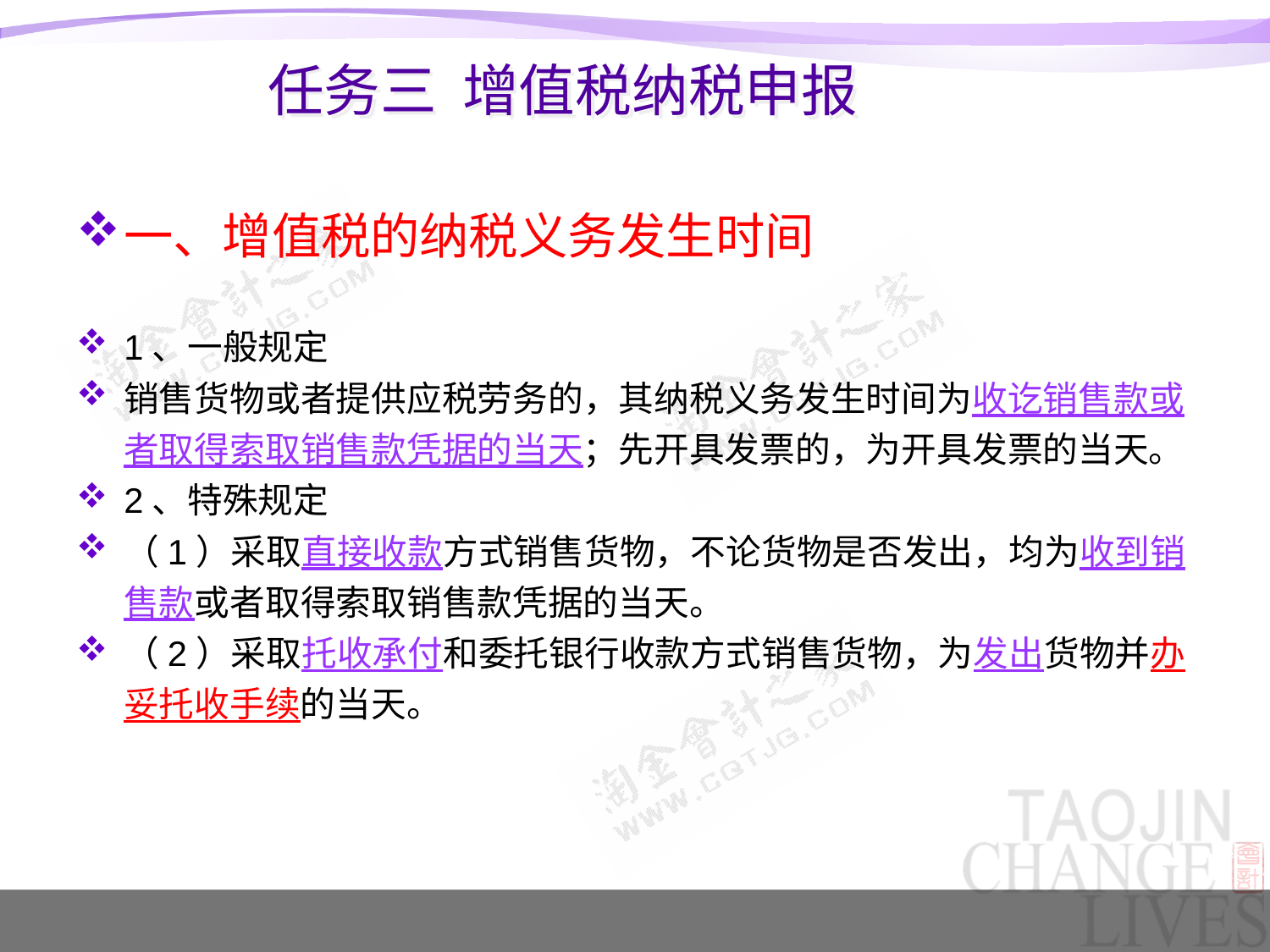

# 任务三  增值税纳税申报

一、增值税的纳税义务发生时间

1、一般规定
销售货物或者提供应税劳务的，其纳税义务发生时间为收讫销售款或者取得索取销售款凭据的当天；先开具发票的，为开具发票的当天。
2、特殊规定
（1）采取直接收款方式销售货物，不论货物是否发出，均为收到销售款或者取得索取销售款凭据的当天。
（2）采取托收承付和委托银行收款方式销售货物，为发出货物并办妥托收手续的当天。